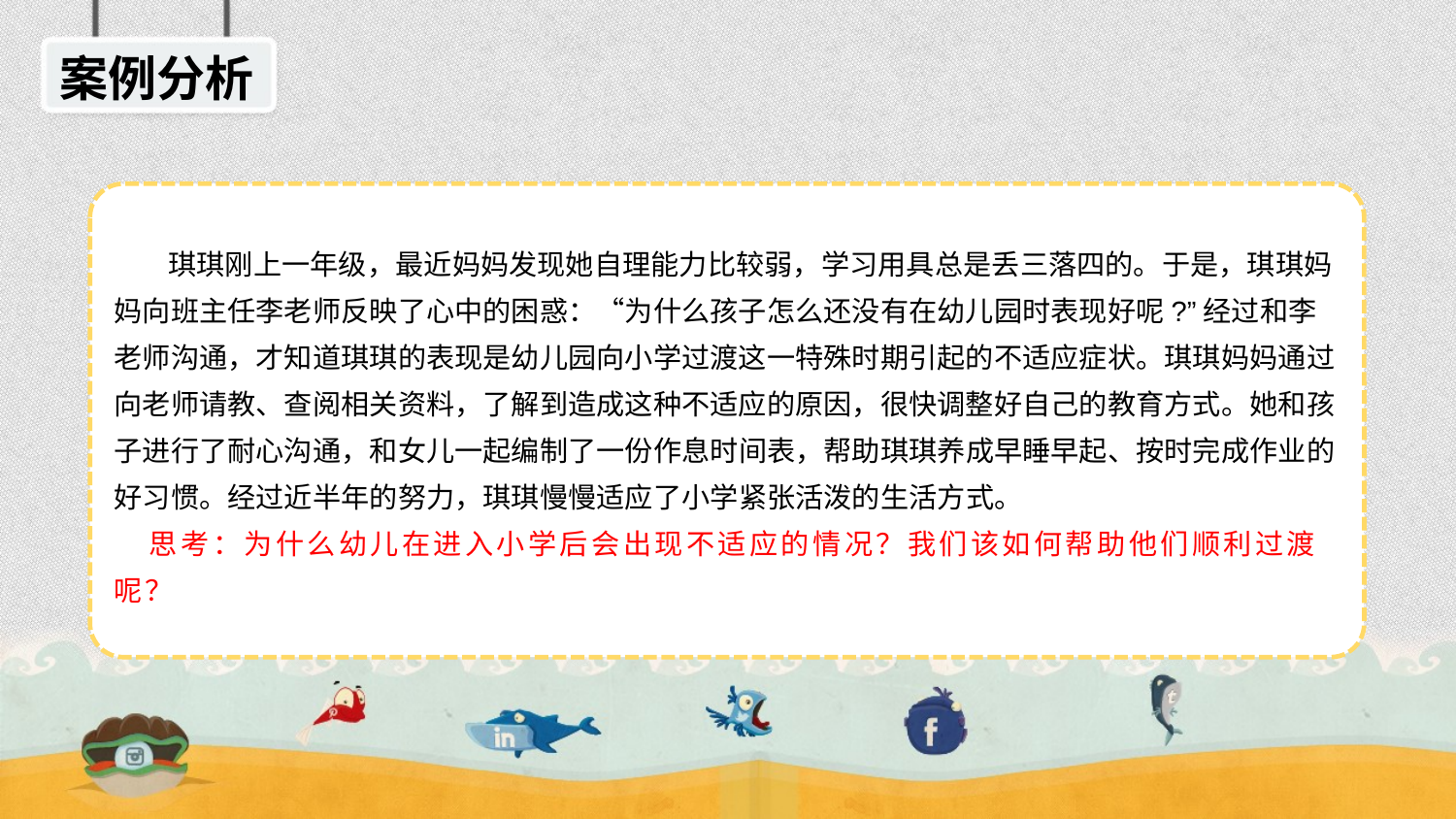

案例分析
     琪琪刚上一年级，最近妈妈发现她自理能力比较弱，学习用具总是丢三落四的。于是，琪琪妈妈向班主任李老师反映了心中的困惑：“为什么孩子怎么还没有在幼儿园时表现好呢?”经过和李老师沟通，才知道琪琪的表现是幼儿园向小学过渡这一特殊时期引起的不适应症状。琪琪妈妈通过向老师请教、查阅相关资料，了解到造成这种不适应的原因，很快调整好自己的教育方式。她和孩子进行了耐心沟通，和女儿一起编制了一份作息时间表，帮助琪琪养成早睡早起、按时完成作业的好习惯。经过近半年的努力，琪琪慢慢适应了小学紧张活泼的生活方式。
   思考：为什么幼儿在进入小学后会出现不适应的情况？我们该如何帮助他们顺利过渡呢？